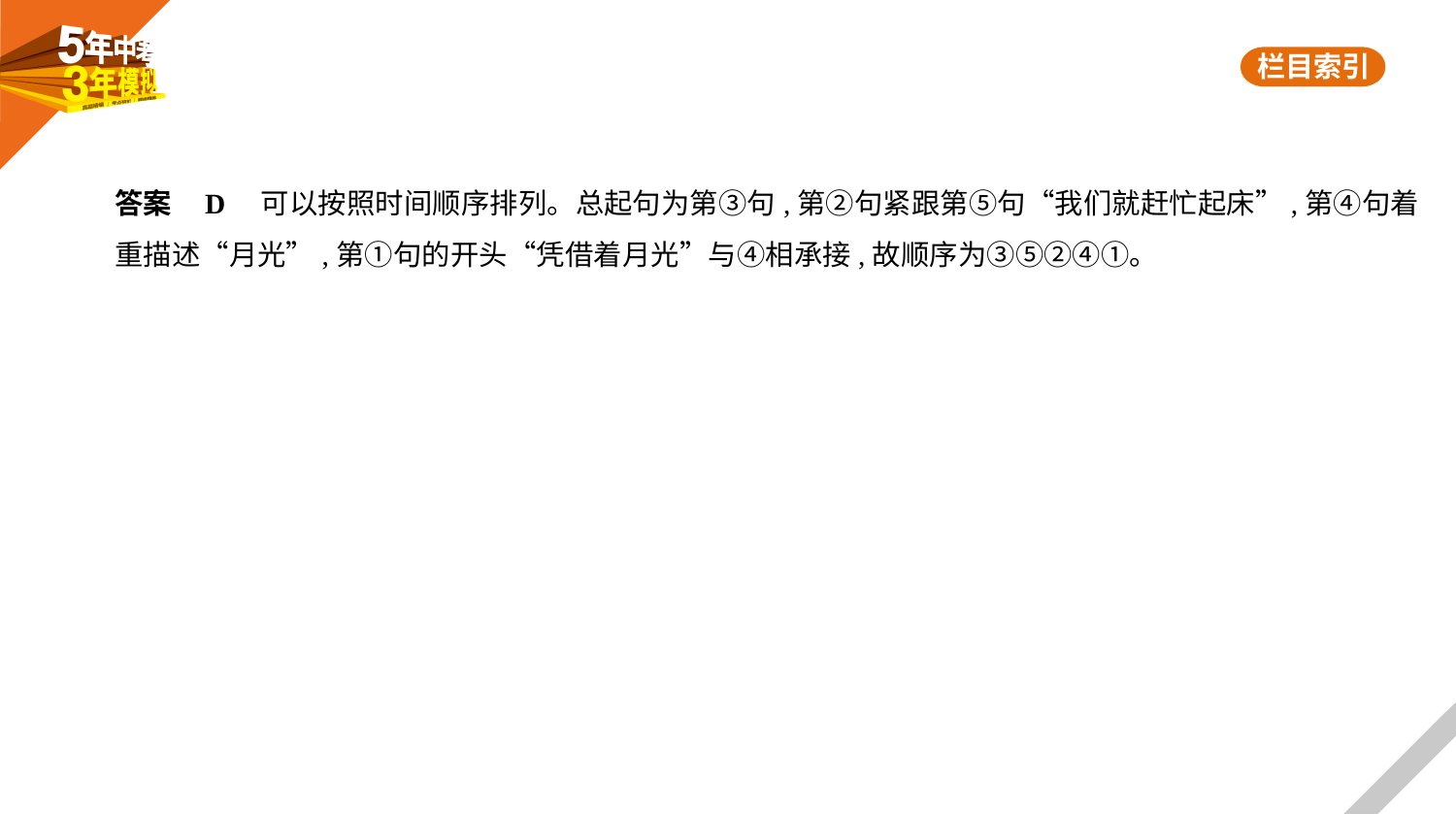

答案    D　可以按照时间顺序排列。总起句为第③句,第②句紧跟第⑤句“我们就赶忙起床”,第④句着
重描述“月光”,第①句的开头“凭借着月光”与④相承接,故顺序为③⑤②④①。